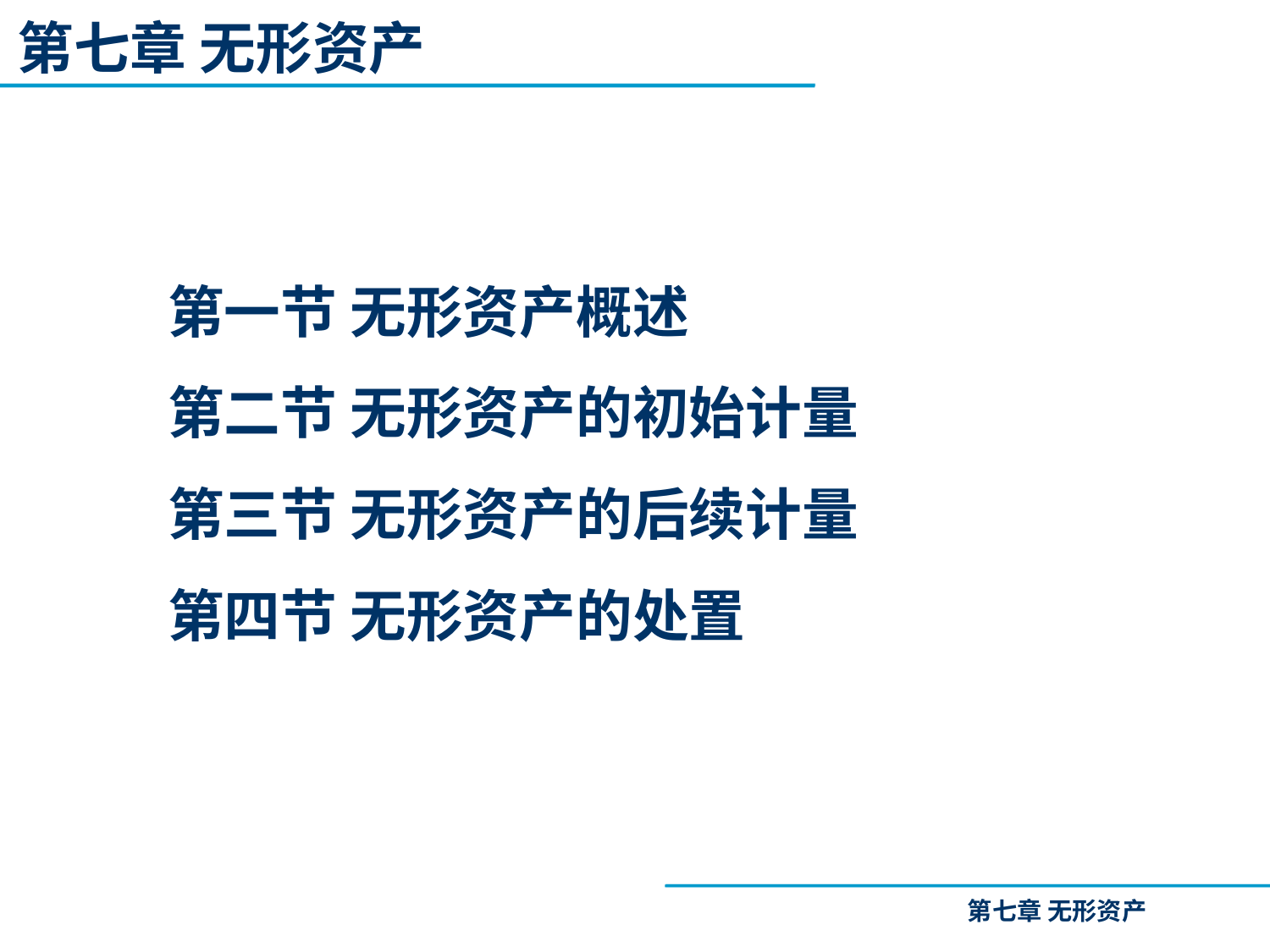

第七章 无形资产
第一节 无形资产概述
第二节 无形资产的初始计量
第三节 无形资产的后续计量
第四节 无形资产的处置